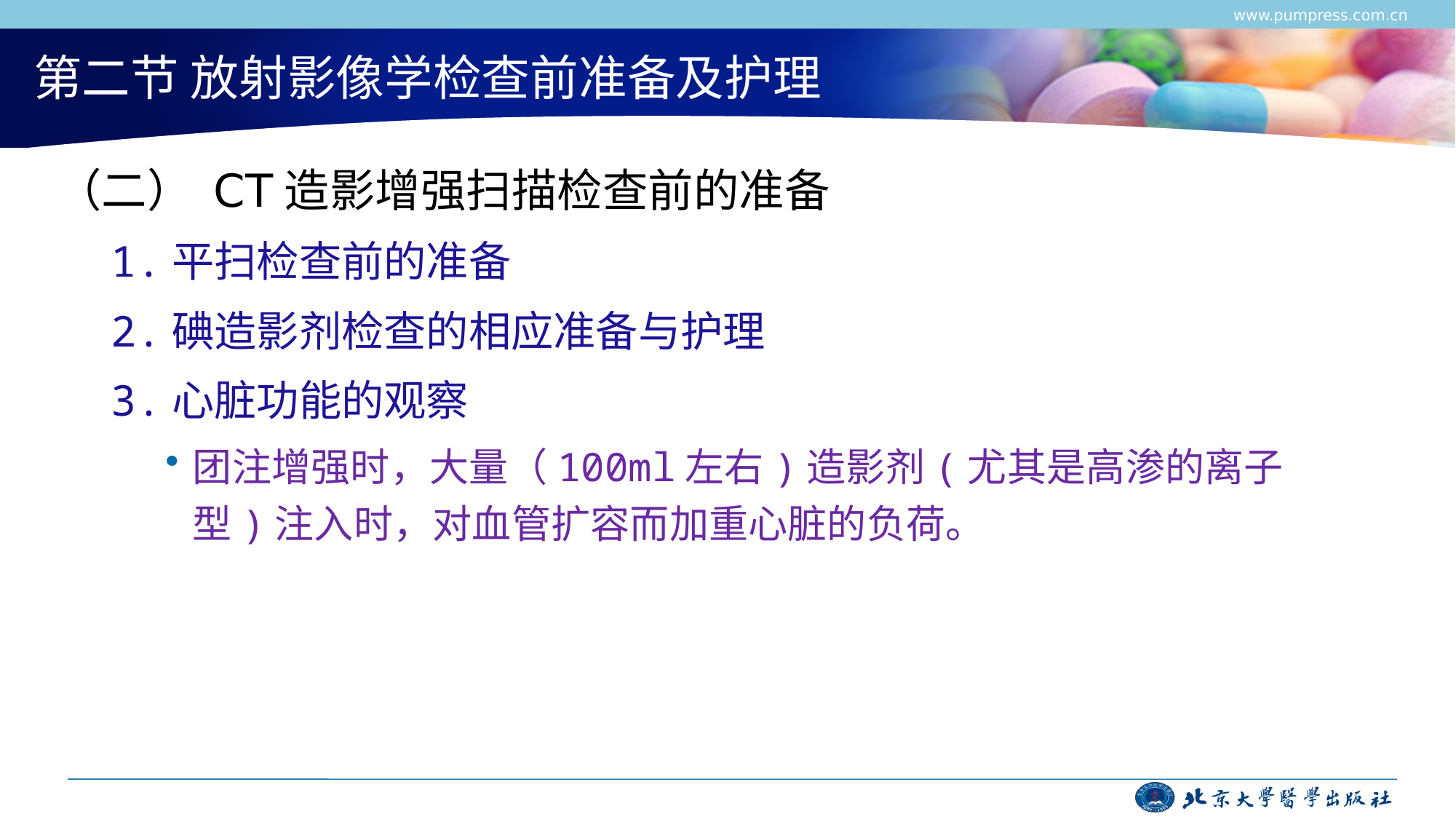

www.pumpress.com.cn
# 第二节 放射影像学检查前准备及护理
（二） CT造影增强扫描检查前的准备
1.平扫检查前的准备
2.碘造影剂检查的相应准备与护理
3.心脏功能的观察
团注增强时，大量（100ml左右)造影剂(尤其是高渗的离子型)注入时，对血管扩容而加重心脏的负荷。